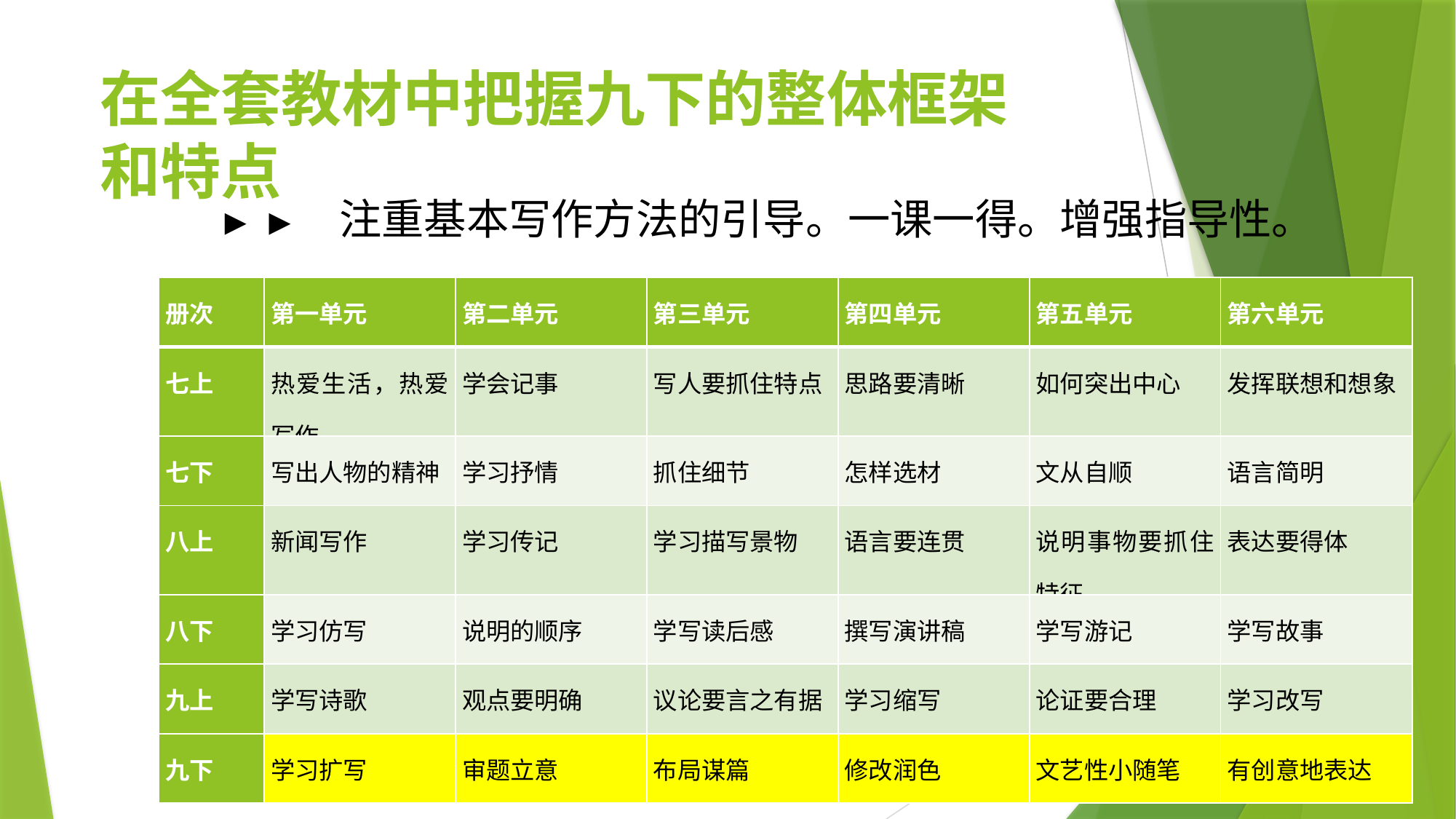

在全套教材中把握九下的整体框架和特点

► ►    注重基本写作方法的引导。一课一得。增强指导性。

| 册次 | 第一单元 | 第二单元 | 第三单元 | 第四单元 | 第五单元 | 第六单元 |
| --- | --- | --- | --- | --- | --- | --- |
| 七上 | 热爱生活，热爱写作 | 学会记事 | 写人要抓住特点 | 思路要清晰 | 如何突出中心 | 发挥联想和想象 |
| 七下 | 写出人物的精神 | 学习抒情 | 抓住细节 | 怎样选材 | 文从自顺 | 语言简明 |
| 八上 | 新闻写作 | 学习传记 | 学习描写景物 | 语言要连贯 | 说明事物要抓住特征 | 表达要得体 |
| 八下 | 学习仿写 | 说明的顺序 | 学写读后感 | 撰写演讲稿 | 学写游记 | 学写故事 |
| 九上 | 学写诗歌 | 观点要明确 | 议论要言之有据 | 学习缩写 | 论证要合理 | 学习改写 |
| 九下 | 学习扩写 | 审题立意 | 布局谋篇 | 修改润色 | 文艺性小随笔 | 有创意地表达 |